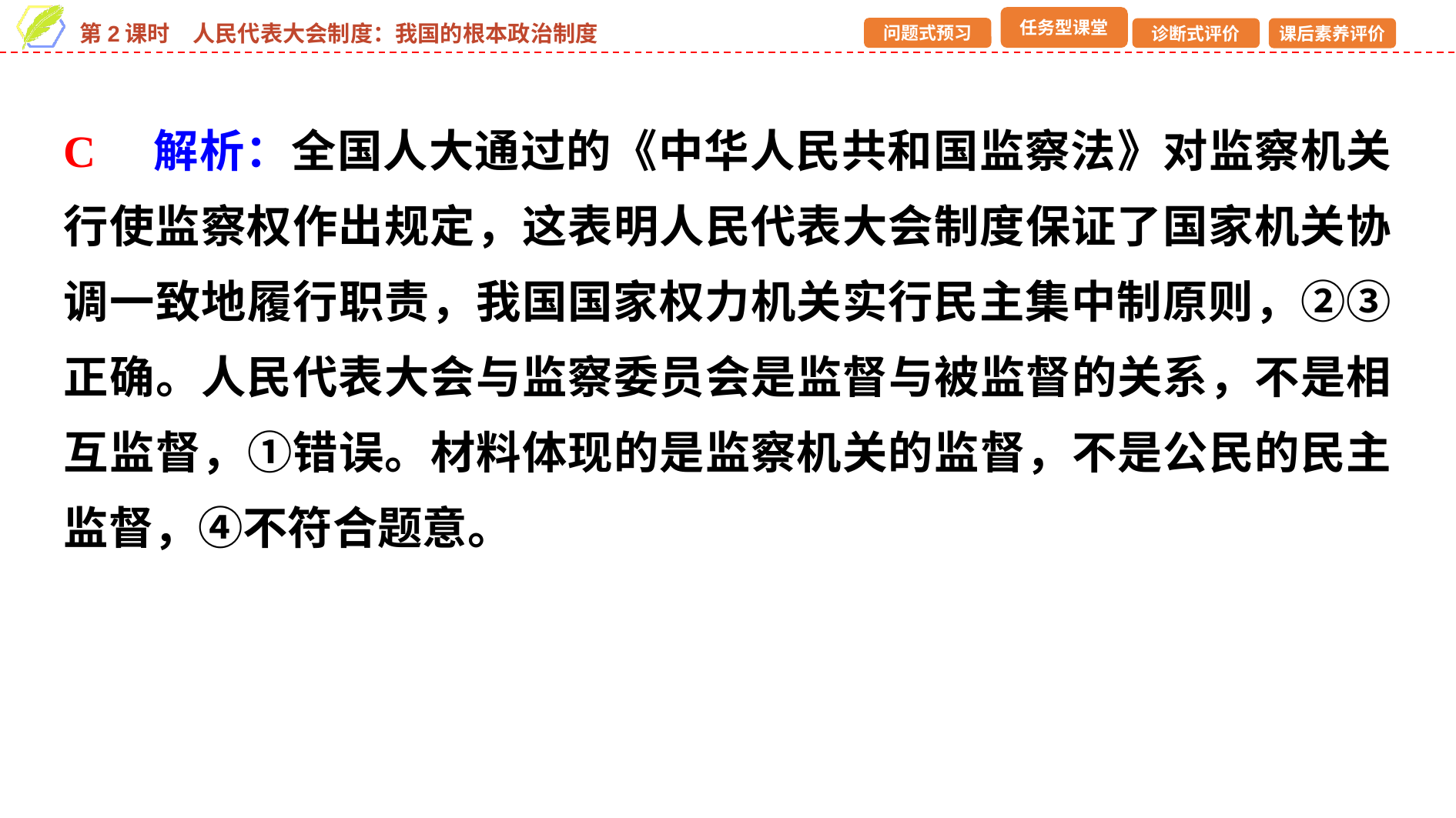

C　解析：全国人大通过的《中华人民共和国监察法》对监察机关行使监察权作出规定，这表明人民代表大会制度保证了国家机关协调一致地履行职责，我国国家权力机关实行民主集中制原则，②③正确。人民代表大会与监察委员会是监督与被监督的关系，不是相互监督，①错误。材料体现的是监察机关的监督，不是公民的民主监督，④不符合题意。